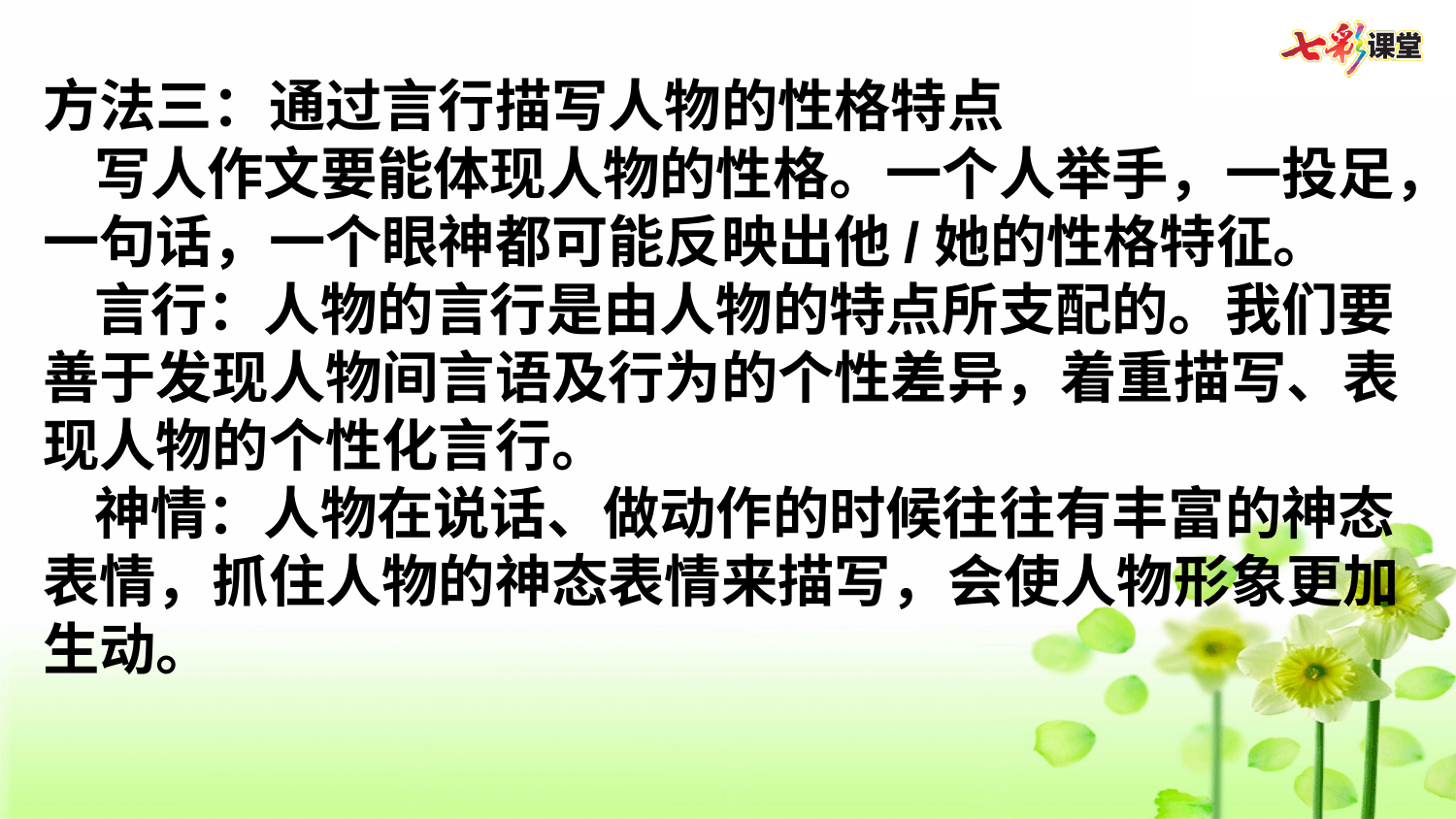

方法三：通过言行描写人物的性格特点
    写人作文要能体现人物的性格。一个人举手，一投足，一句话，一个眼神都可能反映出他/她的性格特征。
    言行：人物的言行是由人物的特点所支配的。我们要善于发现人物间言语及行为的个性差异，着重描写、表现人物的个性化言行。
    神情：人物在说话、做动作的时候往往有丰富的神态表情，抓住人物的神态表情来描写，会使人物形象更加生动。